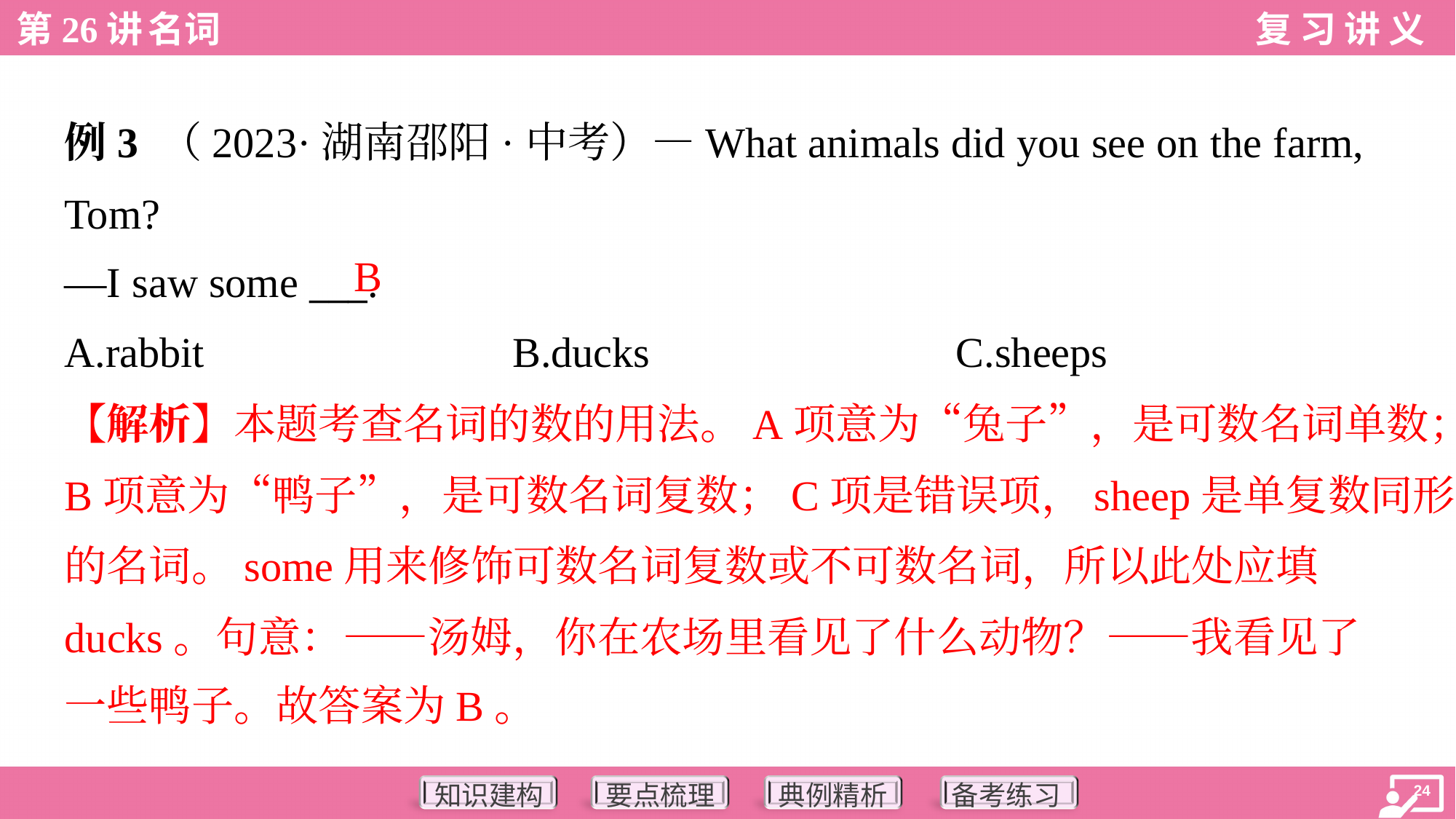

例3 （2023·湖南邵阳·中考）—What animals did you see on the farm,
Tom?
—I saw some ___.
B
A.rabbit	B.ducks	C.sheeps
【解析】本题考查名词的数的用法。A项意为“兔子”，是可数名词单数；
B项意为“鸭子”，是可数名词复数；C项是错误项，sheep是单复数同形
的名词。some用来修饰可数名词复数或不可数名词，所以此处应填
ducks。句意：——汤姆，你在农场里看见了什么动物？——我看见了
一些鸭子。故答案为B。